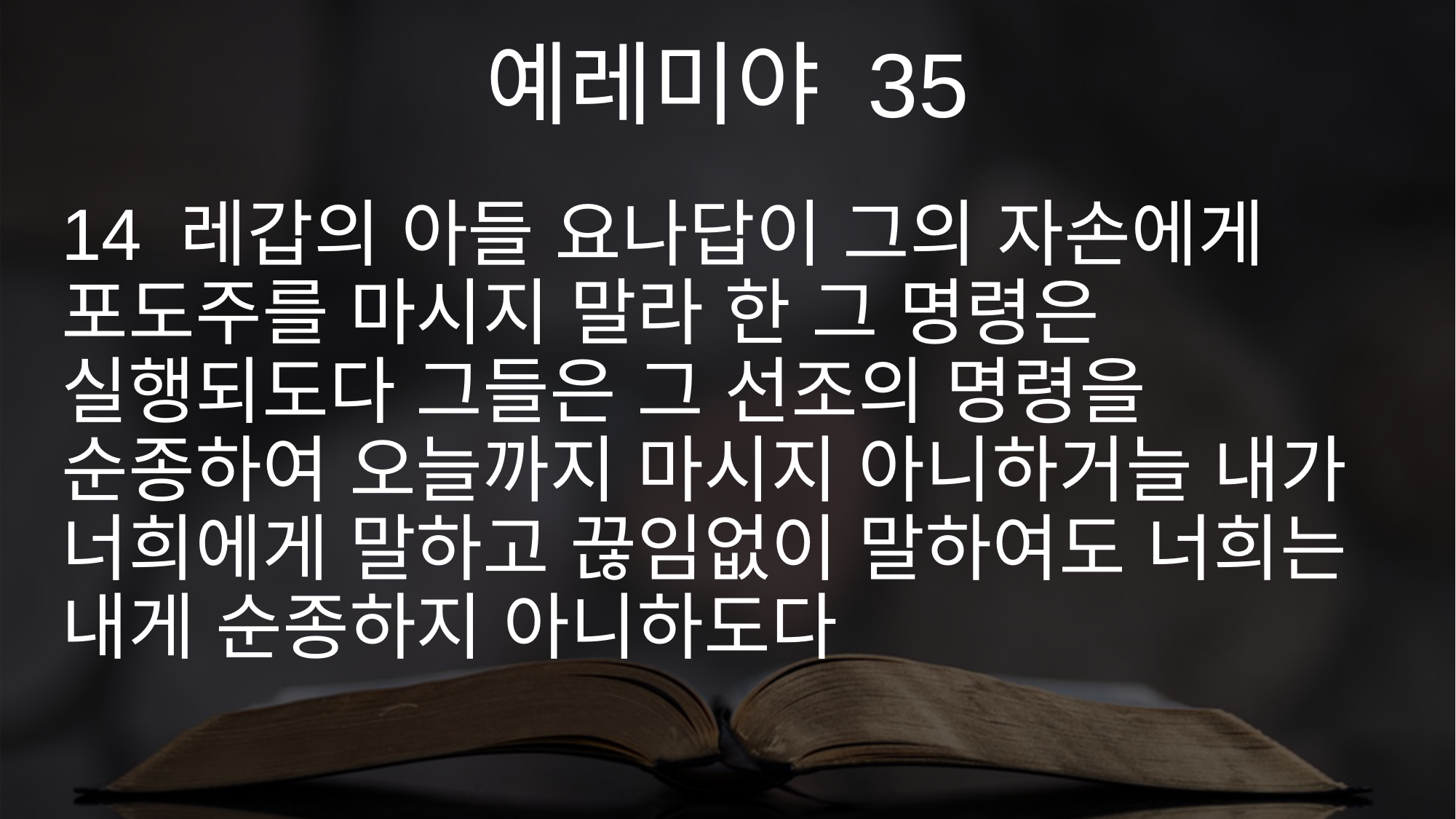

예레미야 35
14 레갑의 아들 요나답이 그의 자손에게 포도주를 마시지 말라 한 그 명령은 실행되도다 그들은 그 선조의 명령을 순종하여 오늘까지 마시지 아니하거늘 내가 너희에게 말하고 끊임없이 말하여도 너희는 내게 순종하지 아니하도다